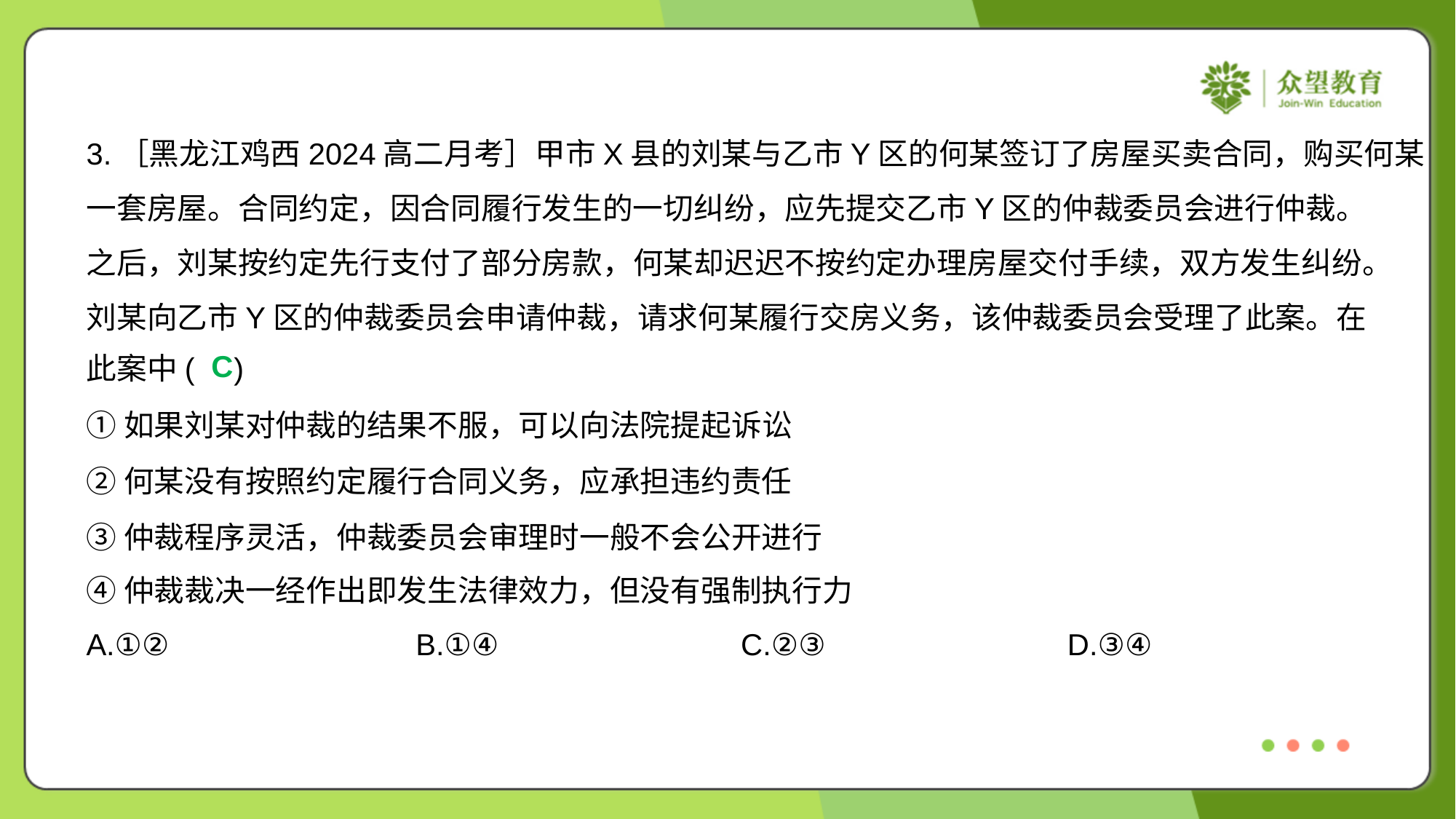

3.［黑龙江鸡西2024高二月考］甲市X县的刘某与乙市Y区的何某签订了房屋买卖合同，购买何某
一套房屋。合同约定，因合同履行发生的一切纠纷，应先提交乙市Y区的仲裁委员会进行仲裁。
之后，刘某按约定先行支付了部分房款，何某却迟迟不按约定办理房屋交付手续，双方发生纠纷。
刘某向乙市Y区的仲裁委员会申请仲裁，请求何某履行交房义务，该仲裁委员会受理了此案。在
此案中(     )
C
①如果刘某对仲裁的结果不服，可以向法院提起诉讼
②何某没有按照约定履行合同义务，应承担违约责任
③仲裁程序灵活，仲裁委员会审理时一般不会公开进行
④仲裁裁决一经作出即发生法律效力，但没有强制执行力
A.①②	B.①④	C.②③	D.③④